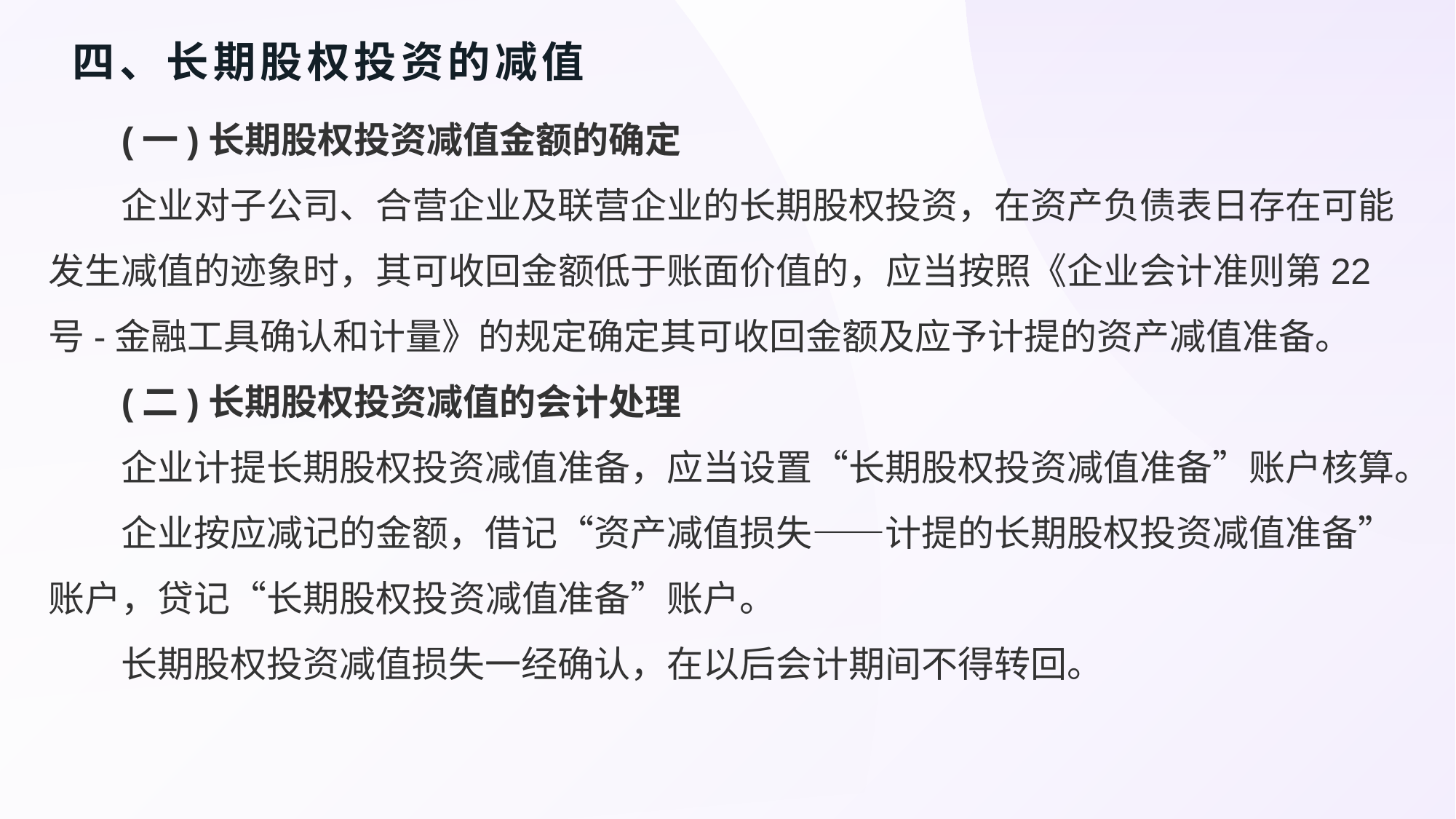

# 四、长期股权投资的减值
(一)长期股权投资减值金额的确定
企业对子公司、合营企业及联营企业的长期股权投资，在资产负债表日存在可能发生减值的迹象时，其可收回金额低于账面价值的，应当按照《企业会计准则第22号-金融工具确认和计量》的规定确定其可收回金额及应予计提的资产减值准备。
(二)长期股权投资减值的会计处理
企业计提长期股权投资减值准备，应当设置“长期股权投资减值准备”账户核算。
企业按应减记的金额，借记“资产减值损失——计提的长期股权投资减值准备”账户，贷记“长期股权投资减值准备”账户。
长期股权投资减值损失一经确认，在以后会计期间不得转回。